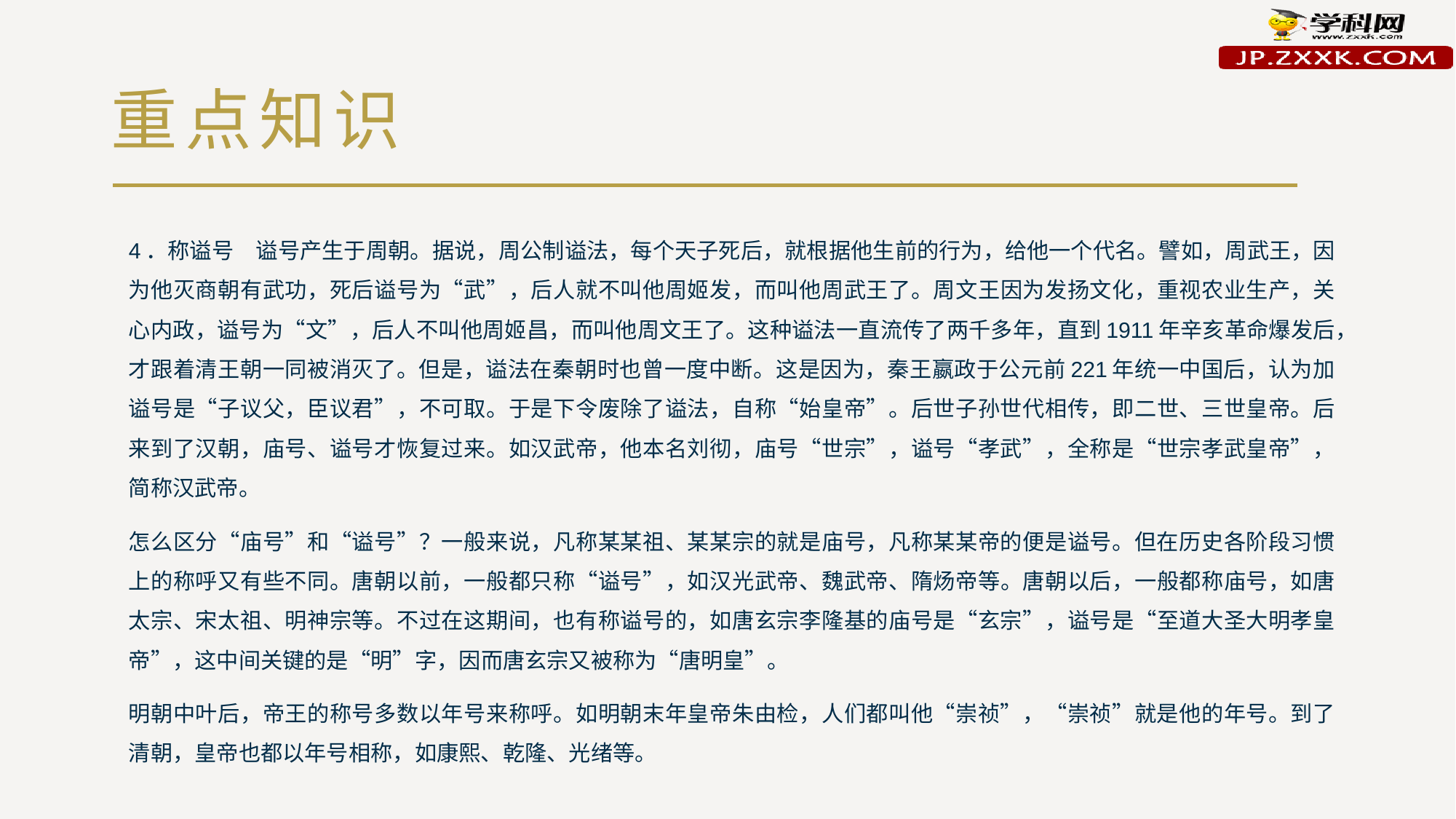

# 重点知识
4．称谥号　谥号产生于周朝。据说，周公制谥法，每个天子死后，就根据他生前的行为，给他一个代名。譬如，周武王，因为他灭商朝有武功，死后谥号为“武”，后人就不叫他周姬发，而叫他周武王了。周文王因为发扬文化，重视农业生产，关心内政，谥号为“文”，后人不叫他周姬昌，而叫他周文王了。这种谥法一直流传了两千多年，直到1911年辛亥革命爆发后，才跟着清王朝一同被消灭了。但是，谥法在秦朝时也曾一度中断。这是因为，秦王嬴政于公元前221年统一中国后，认为加谥号是“子议父，臣议君”，不可取。于是下令废除了谥法，自称“始皇帝”。后世子孙世代相传，即二世、三世皇帝。后来到了汉朝，庙号、谥号才恢复过来。如汉武帝，他本名刘彻，庙号“世宗”，谥号“孝武”，全称是“世宗孝武皇帝”，简称汉武帝。
怎么区分“庙号”和“谥号”？一般来说，凡称某某祖、某某宗的就是庙号，凡称某某帝的便是谥号。但在历史各阶段习惯上的称呼又有些不同。唐朝以前，一般都只称“谥号”，如汉光武帝、魏武帝、隋炀帝等。唐朝以后，一般都称庙号，如唐太宗、宋太祖、明神宗等。不过在这期间，也有称谥号的，如唐玄宗李隆基的庙号是“玄宗”，谥号是“至道大圣大明孝皇帝”，这中间关键的是“明”字，因而唐玄宗又被称为“唐明皇”。
明朝中叶后，帝王的称号多数以年号来称呼。如明朝末年皇帝朱由检，人们都叫他“崇祯”，“崇祯”就是他的年号。到了清朝，皇帝也都以年号相称，如康熙、乾隆、光绪等。